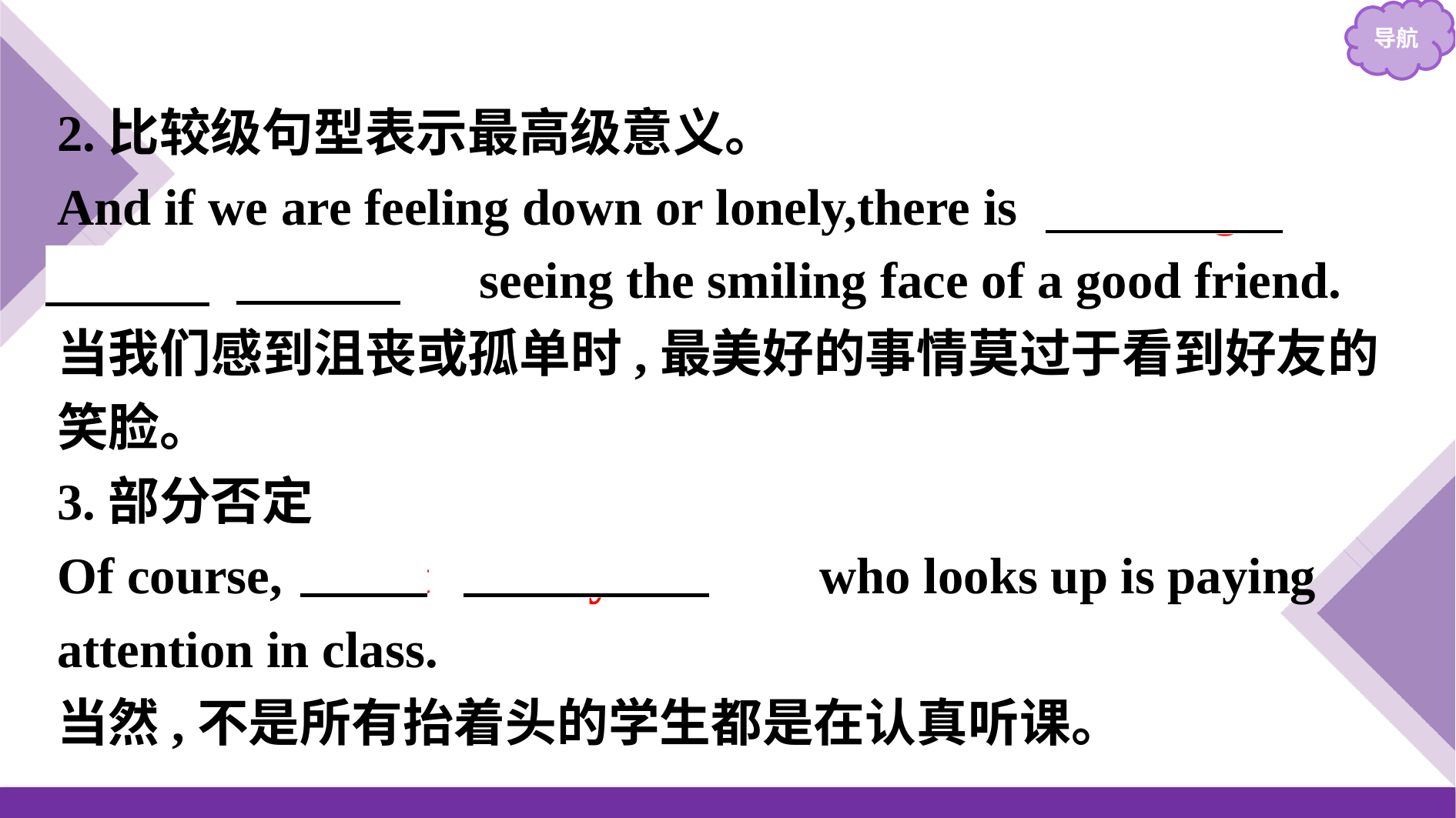

2.比较级句型表示最高级意义。
And if we are feeling down or lonely,there is    nothing    better     than　　seeing the smiling face of a good friend.
当我们感到沮丧或孤单时,最美好的事情莫过于看到好友的笑脸。
3.部分否定
Of course,　not     everyone　　who looks up is paying attention in class.
当然,不是所有抬着头的学生都是在认真听课。